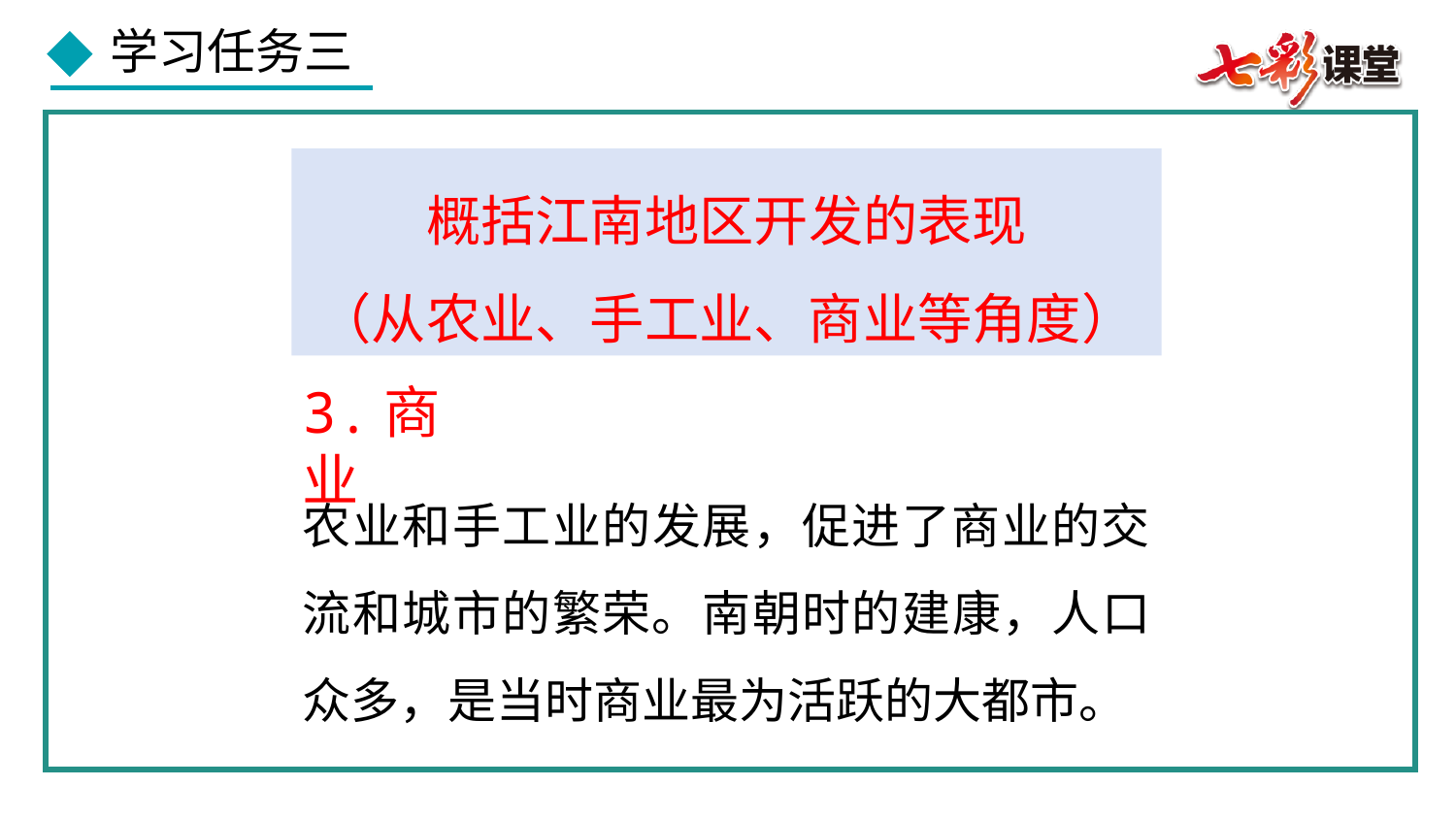

概括江南地区开发的表现
（从农业、手工业、商业等角度）
3.商业
农业和手工业的发展，促进了商业的交流和城市的繁荣。南朝时的建康，人口众多，是当时商业最为活跃的大都市。